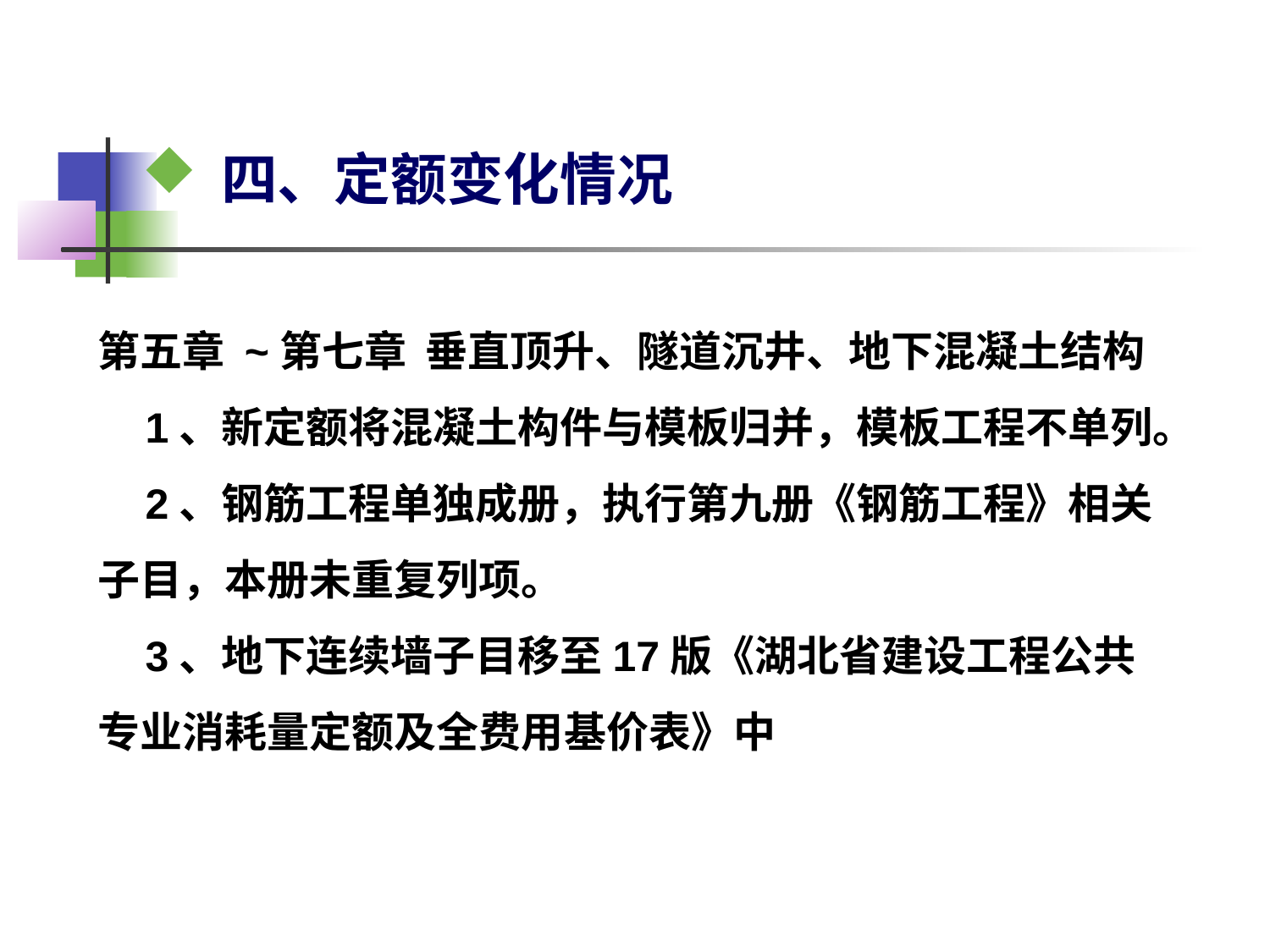

# 四、定额变化情况
第五章 ~第七章  垂直顶升、隧道沉井、地下混凝土结构
    1、新定额将混凝土构件与模板归并，模板工程不单列。
    2、钢筋工程单独成册，执行第九册《钢筋工程》相关子目，本册未重复列项。
    3、地下连续墙子目移至17版《湖北省建设工程公共专业消耗量定额及全费用基价表》中